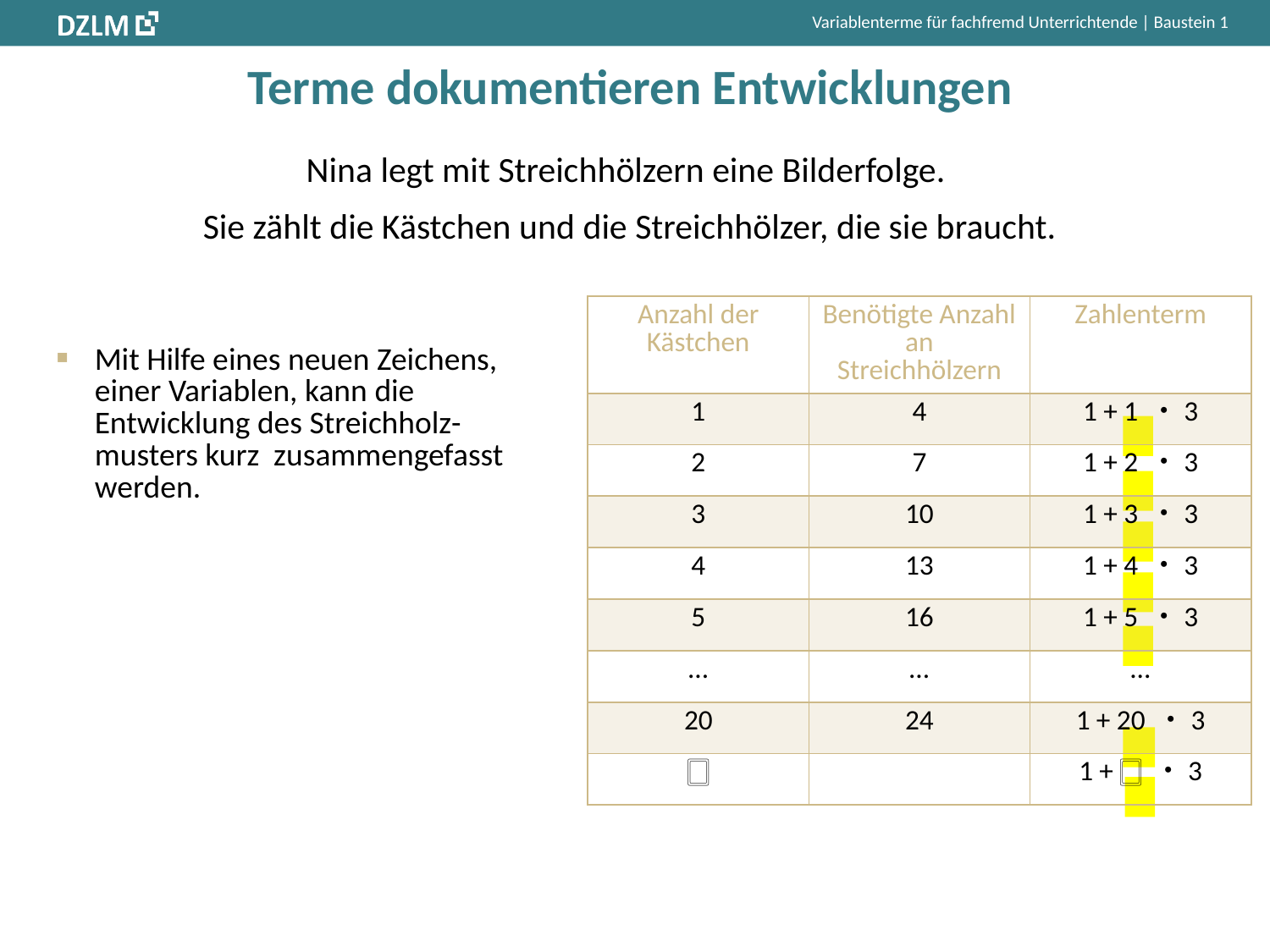

# Terme dokumentieren Entwicklungen
Nina legt mit Streichhölzern eine Bilderfolge.
Sie zählt die Kästchen und die Streichhölzer, die sie braucht.
| Anzahl der Kästchen | Benötigte Anzahl an Streichhölzern | Zahlenterm |
| --- | --- | --- |
| 1 | 4 | 1 + 1 ・3 |
| 2 | 7 | 1 + 2 ・3 |
| 3 | 10 | 1 + 3 ・3 |
| 4 | 13 | 1 + 4 ・3 |
| 5 | 16 | 1 + 5 ・3 |
| ... | ... | ... |
| 20 | 24 | 1 + 20 ・3 |
| 🀆 |  | 1 + 🀆 ・3 |
Mit Hilfe eines neuen Zeichens, einer Variablen, kann die Entwicklung des Streichholz-musters kurz  zusammengefasst werden.